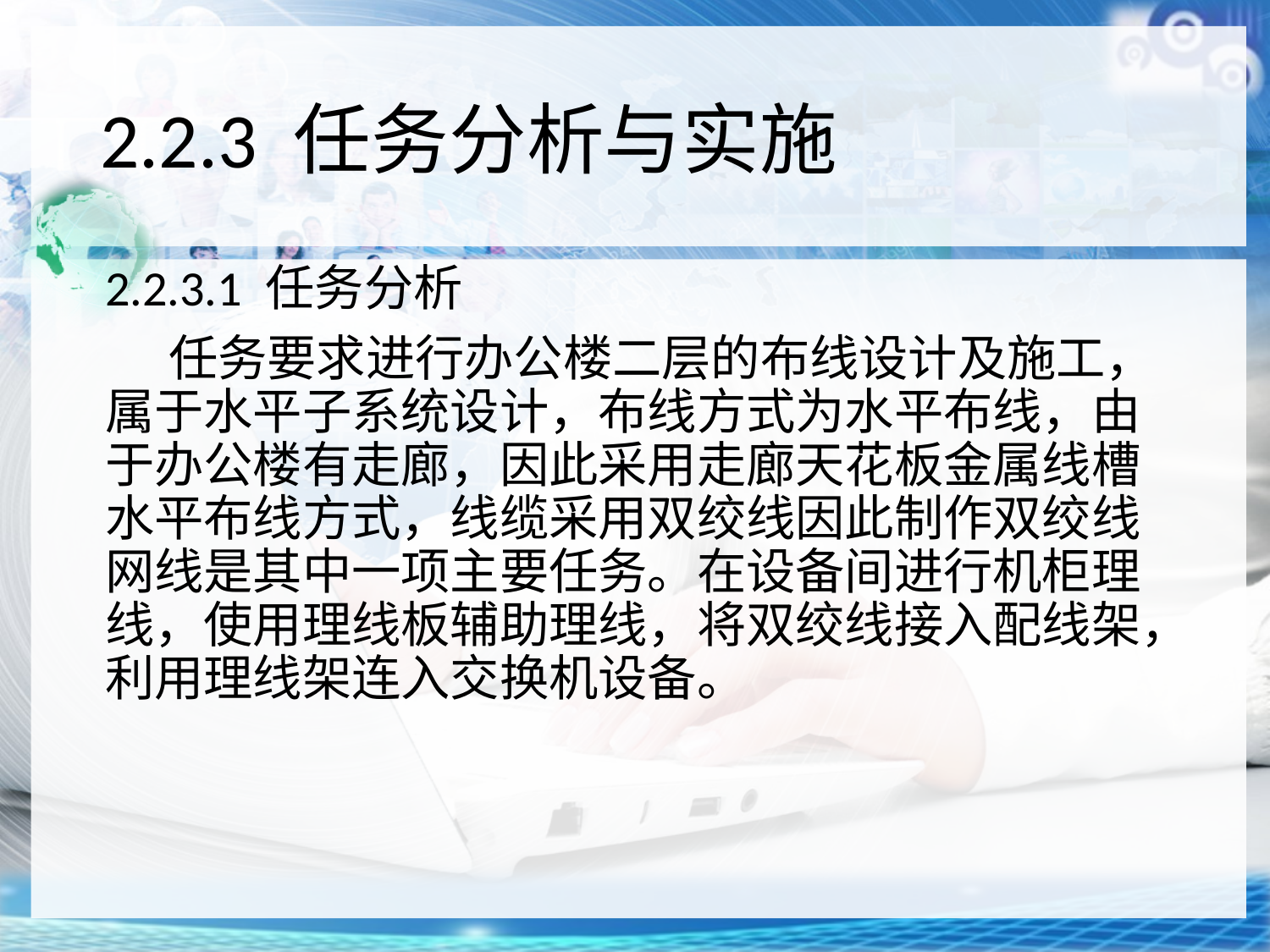

# 2.2.3 任务分析与实施
2.2.3.1 任务分析
任务要求进行办公楼二层的布线设计及施工，属于水平子系统设计，布线方式为水平布线，由于办公楼有走廊，因此采用走廊天花板金属线槽水平布线方式，线缆采用双绞线因此制作双绞线网线是其中一项主要任务。在设备间进行机柜理线，使用理线板辅助理线，将双绞线接入配线架，利用理线架连入交换机设备。